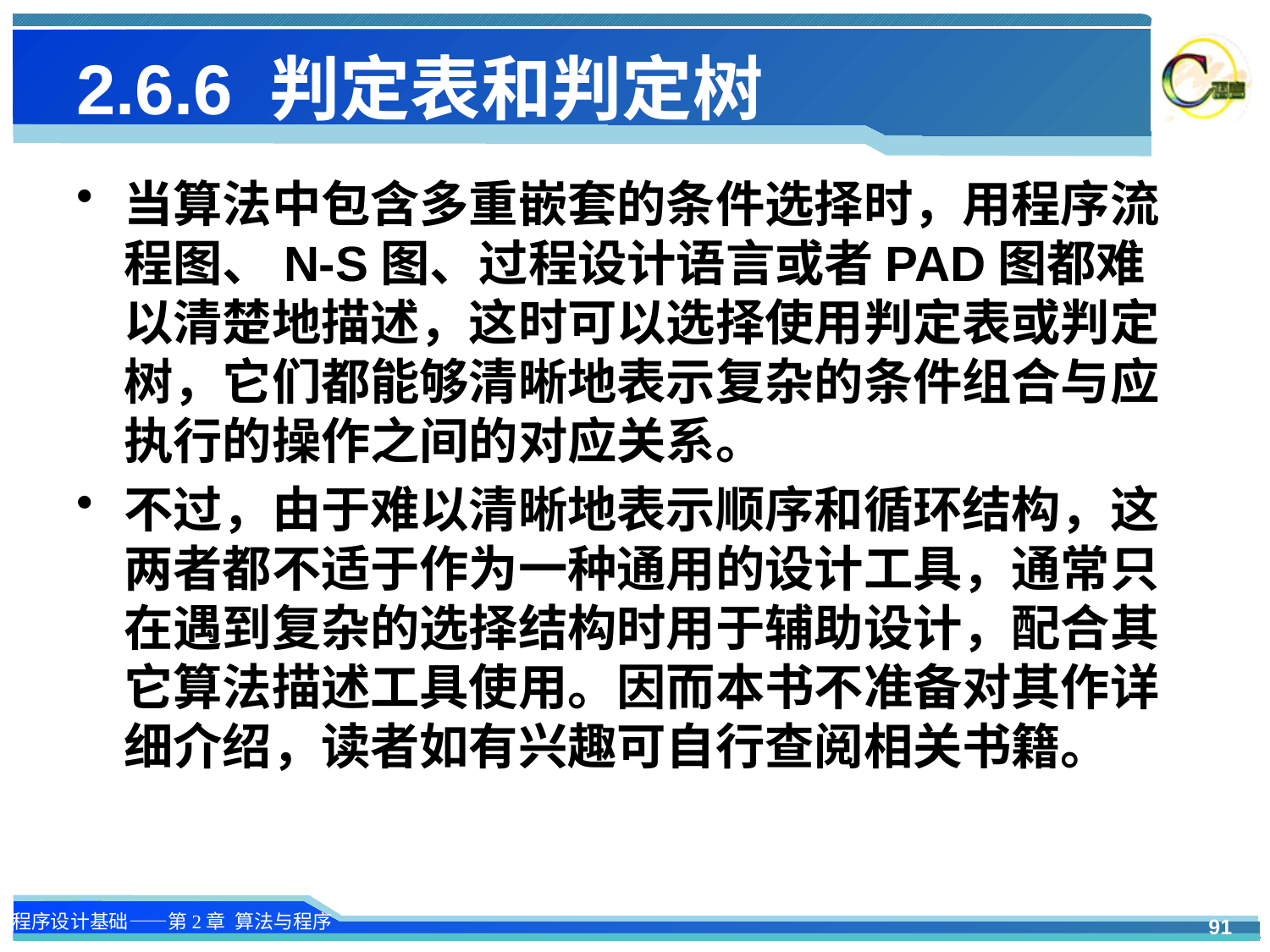

# 2.6.6 判定表和判定树
当算法中包含多重嵌套的条件选择时，用程序流程图、N-S图、过程设计语言或者PAD图都难以清楚地描述，这时可以选择使用判定表或判定树，它们都能够清晰地表示复杂的条件组合与应执行的操作之间的对应关系。
不过，由于难以清晰地表示顺序和循环结构，这两者都不适于作为一种通用的设计工具，通常只在遇到复杂的选择结构时用于辅助设计，配合其它算法描述工具使用。因而本书不准备对其作详细介绍，读者如有兴趣可自行查阅相关书籍。
91